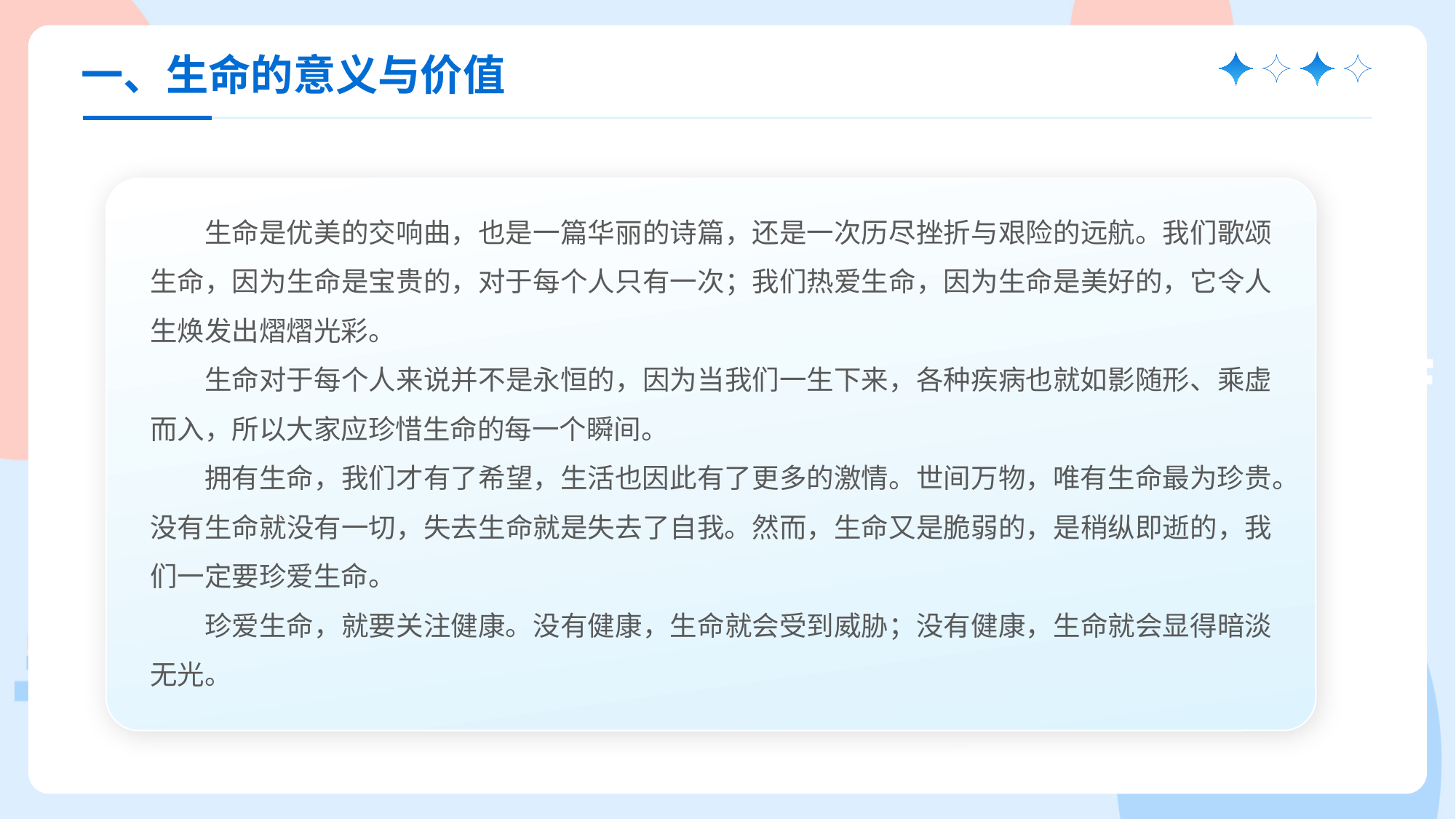

一、生命的意义与价值

生命是优美的交响曲，也是一篇华丽的诗篇，还是一次历尽挫折与艰险的远航。我们歌颂生命，因为生命是宝贵的，对于每个人只有一次；我们热爱生命，因为生命是美好的，它令人生焕发出熠熠光彩。
生命对于每个人来说并不是永恒的，因为当我们一生下来，各种疾病也就如影随形、乘虚而入，所以大家应珍惜生命的每一个瞬间。
拥有生命，我们才有了希望，生活也因此有了更多的激情。世间万物，唯有生命最为珍贵。没有生命就没有一切，失去生命就是失去了自我。然而，生命又是脆弱的，是稍纵即逝的，我们一定要珍爱生命。
珍爱生命，就要关注健康。没有健康，生命就会受到威胁；没有健康，生命就会显得暗淡无光。